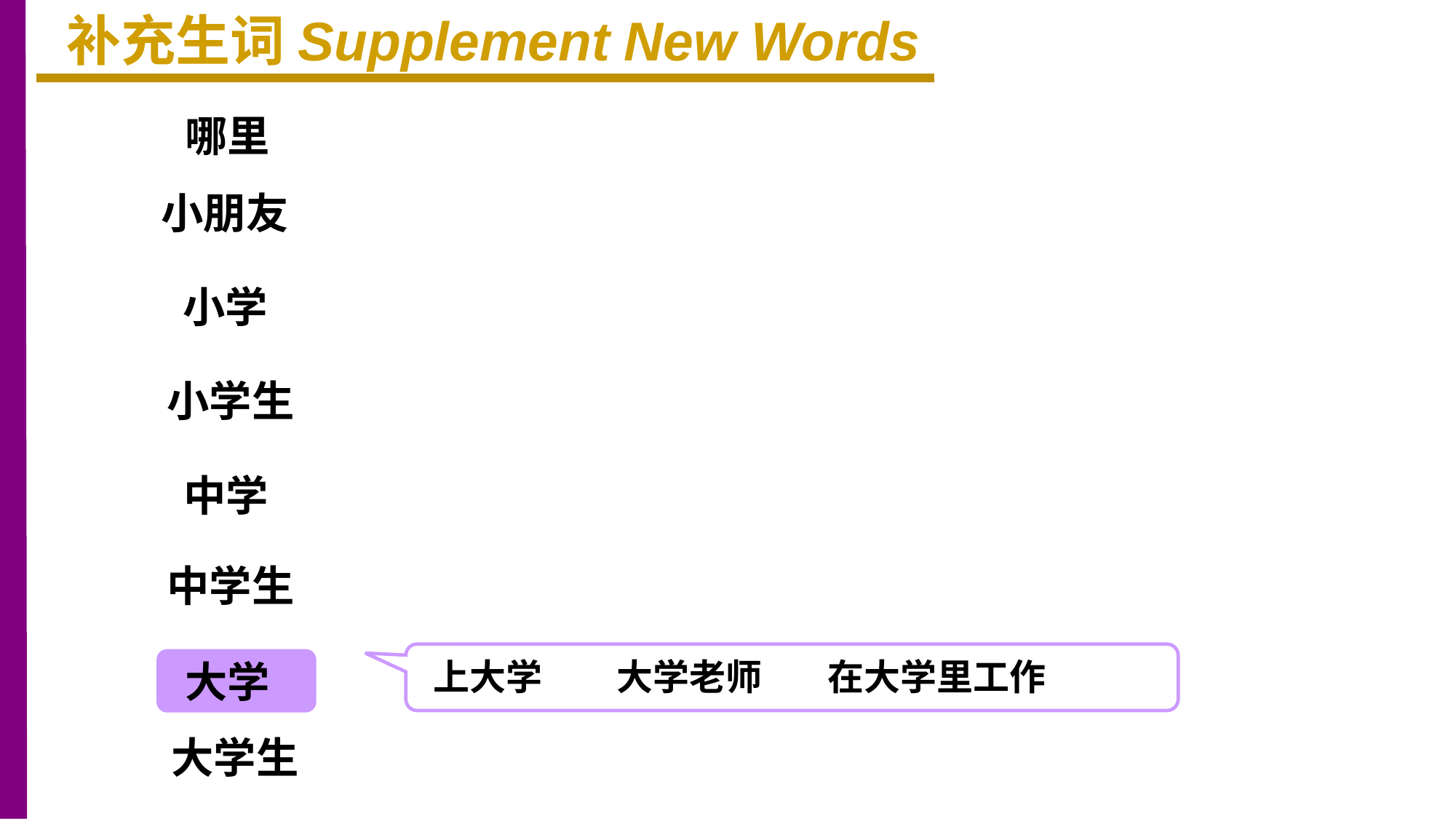

补充生词Supplement New Words
哪里
小朋友
小学
小学生
中学
中学生

上大学         大学老师        在大学里工作
大学
大学生